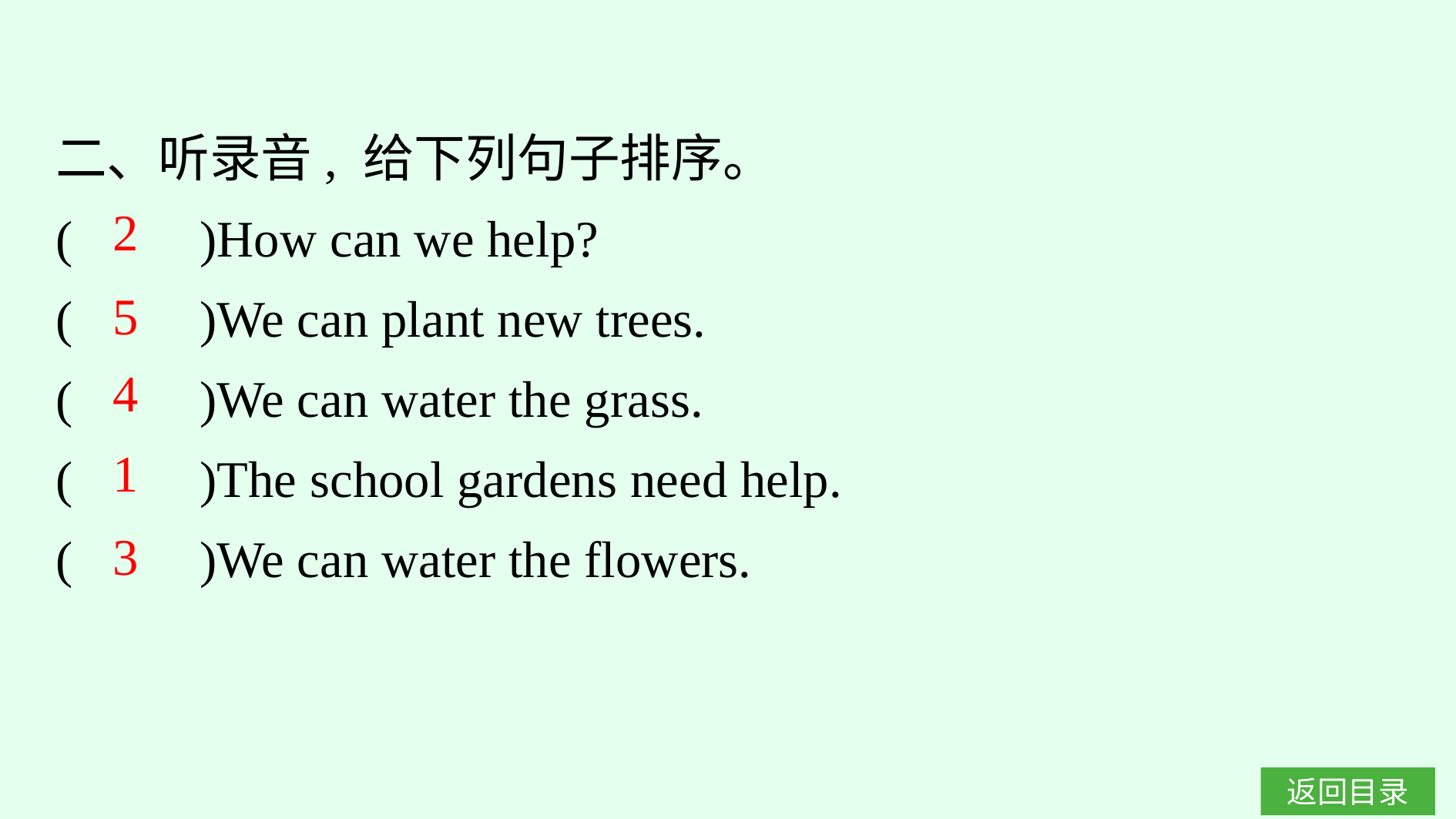

二、听录音, 给下列句子排序。
(　　)How can we help?
(　　)We can plant new trees.
(　　)We can water the grass.
(　　)The school gardens need help.
(　　)We can water the flowers.
2
5
4
1
3